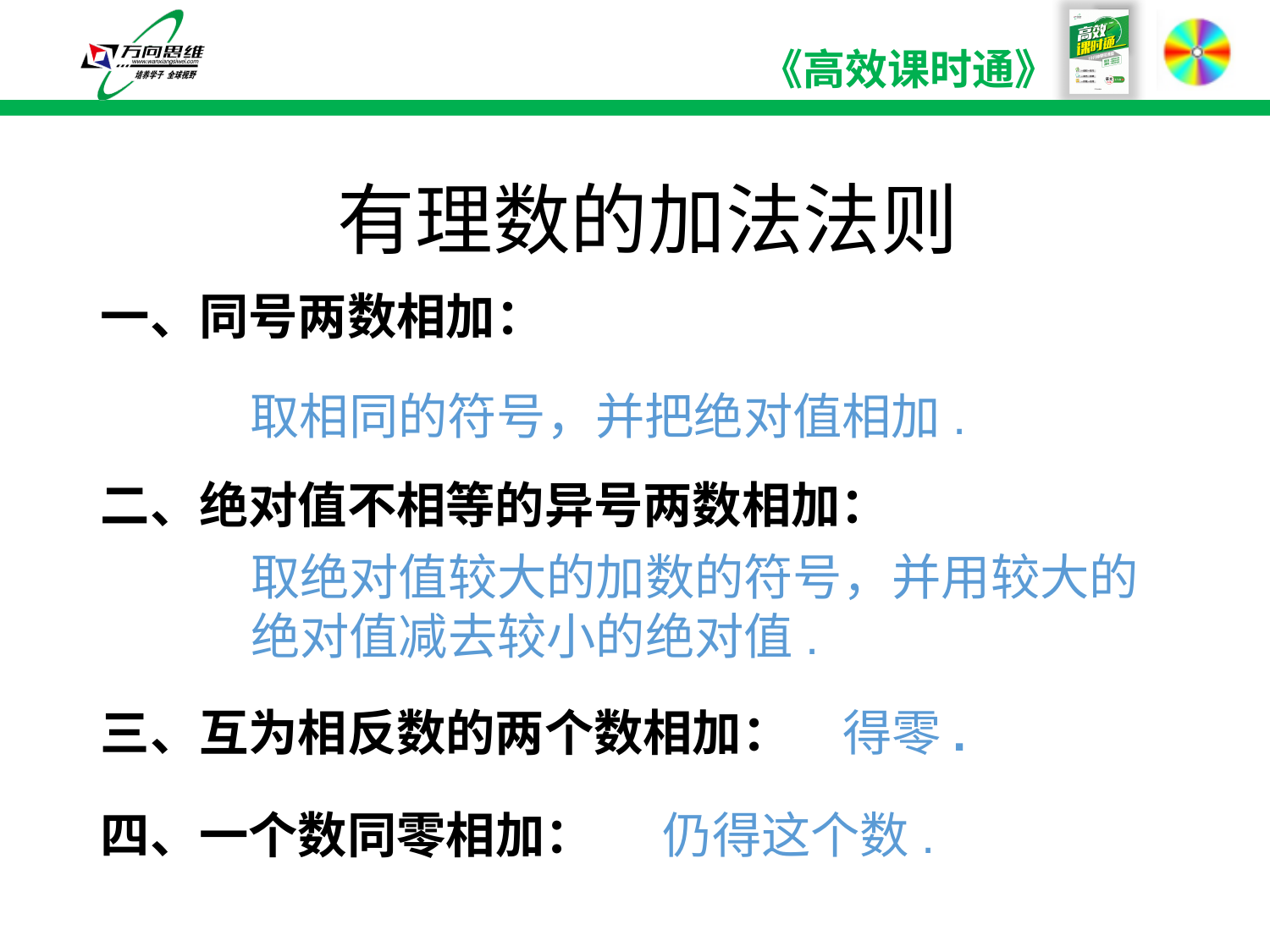

有理数的加法法则
一、同号两数相加：
取相同的符号，并把绝对值相加.
二、绝对值不相等的异号两数相加：
取绝对值较大的加数的符号，并用较大的绝对值减去较小的绝对值.
三、互为相反数的两个数相加：
得零.
四、一个数同零相加：
仍得这个数.